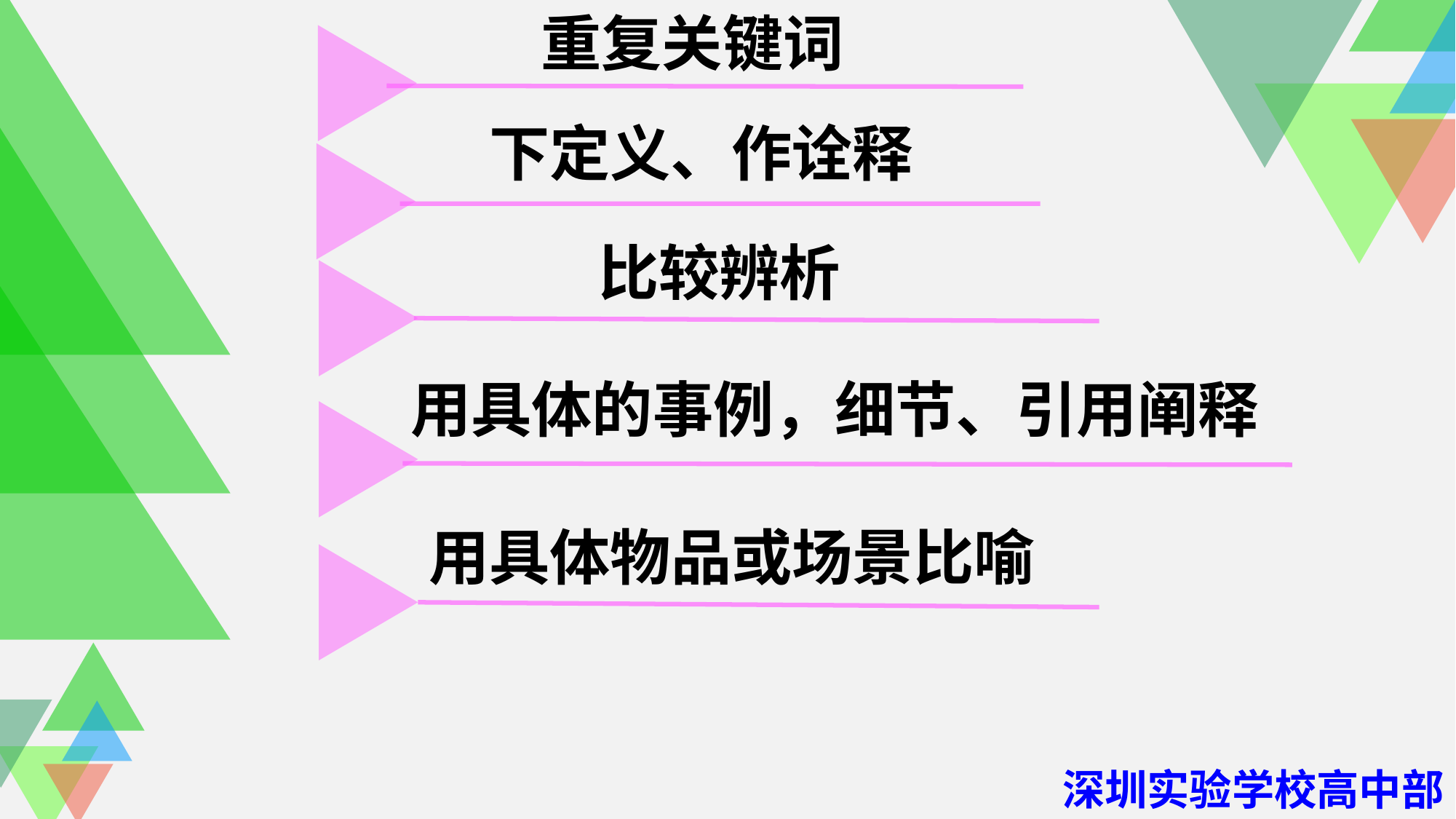

重复关键词

下定义、作诠释

比较辨析

用具体的事例，细节、引用阐释

用具体物品或场景比喻

深圳实验学校高中部